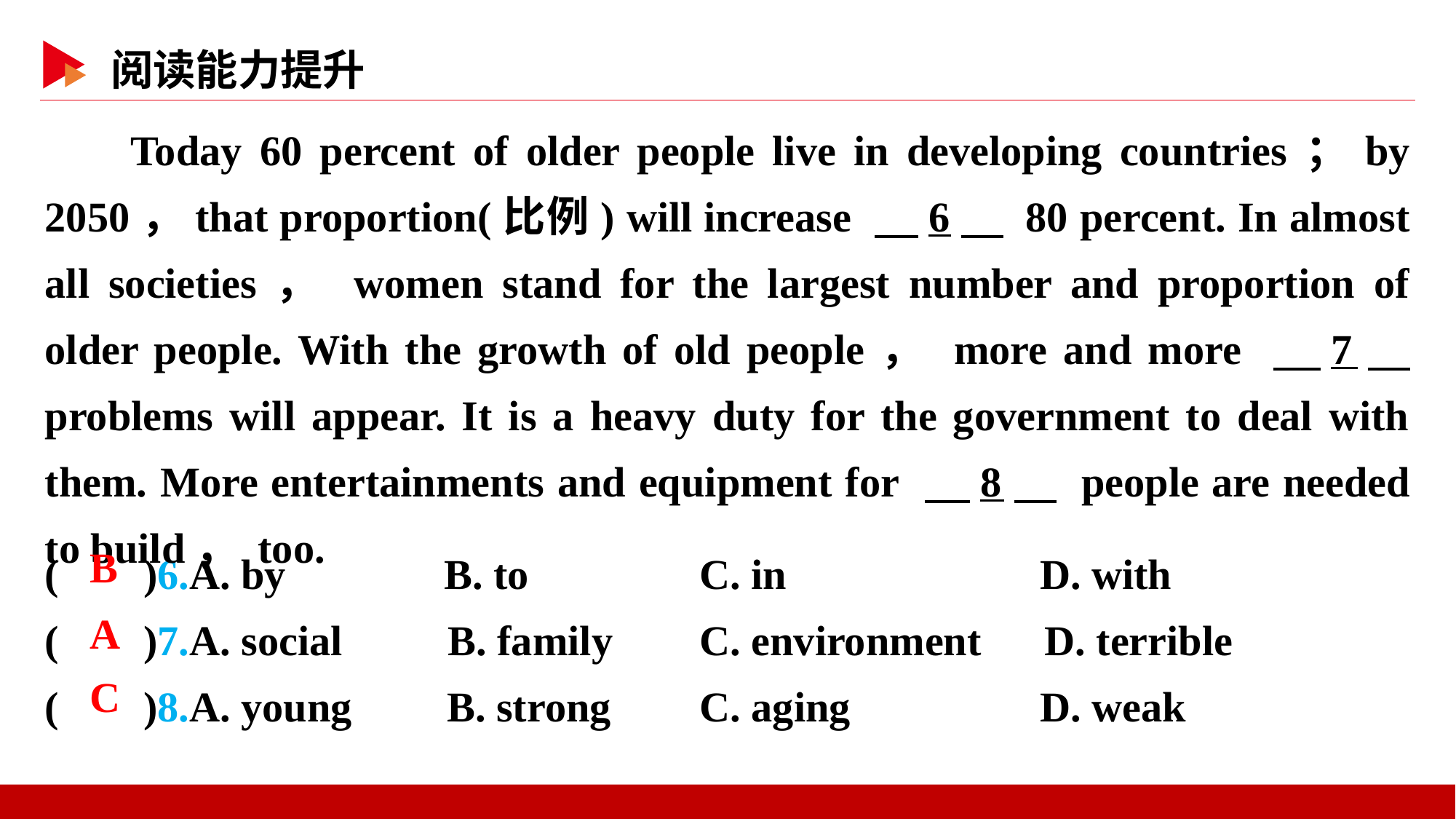

Today 60 percent of older people live in developing countries；by 2050，that proportion(比例) will increase 　6　 80 percent. In almost all societies， women stand for the largest number and proportion of older people. With the growth of old people， more and more 　7　 problems will appear. It is a heavy duty for the government to deal with them. More entertainments and equipment for 　8　 people are needed to build， too.
(        )6.A. by               B. to		C. in                        D. with
(        )7.A. social          B. family	C. environment      D. terrible
(        )8.A. young         B. strong	C. aging                  D. weak
   B
   A
   C